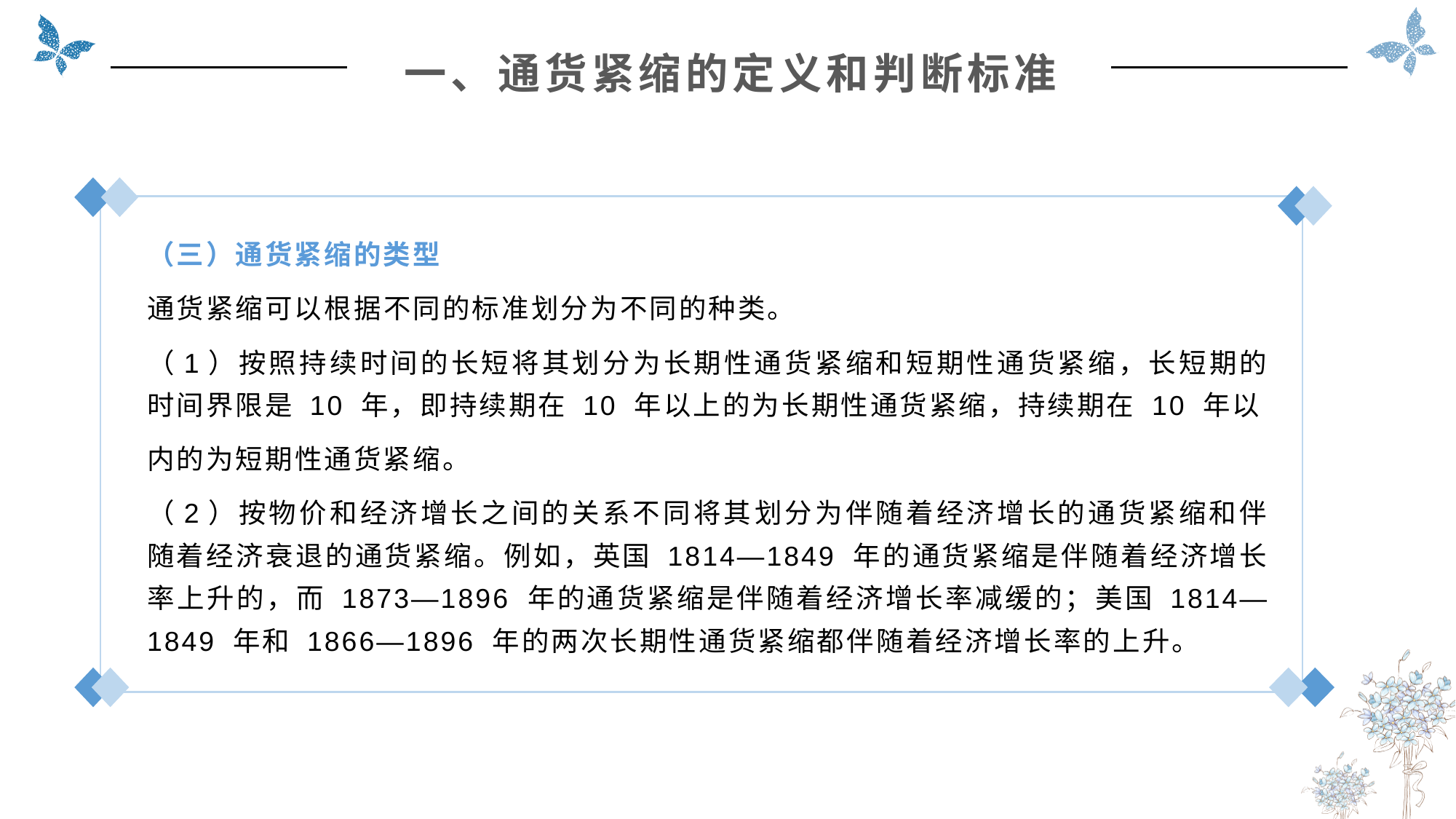

一、通货紧缩的定义和判断标准

（三）通货紧缩的类型
通货紧缩可以根据不同的标准划分为不同的种类。
（1）按照持续时间的长短将其划分为长期性通货紧缩和短期性通货紧缩，长短期的时间界限是 10 年，即持续期在 10 年以上的为长期性通货紧缩，持续期在 10 年以
内的为短期性通货紧缩。
（2）按物价和经济增长之间的关系不同将其划分为伴随着经济增长的通货紧缩和伴随着经济衰退的通货紧缩。例如，英国 1814—1849 年的通货紧缩是伴随着经济增长率上升的，而 1873—1896 年的通货紧缩是伴随着经济增长率减缓的；美国 1814—1849 年和 1866—1896 年的两次长期性通货紧缩都伴随着经济增长率的上升。